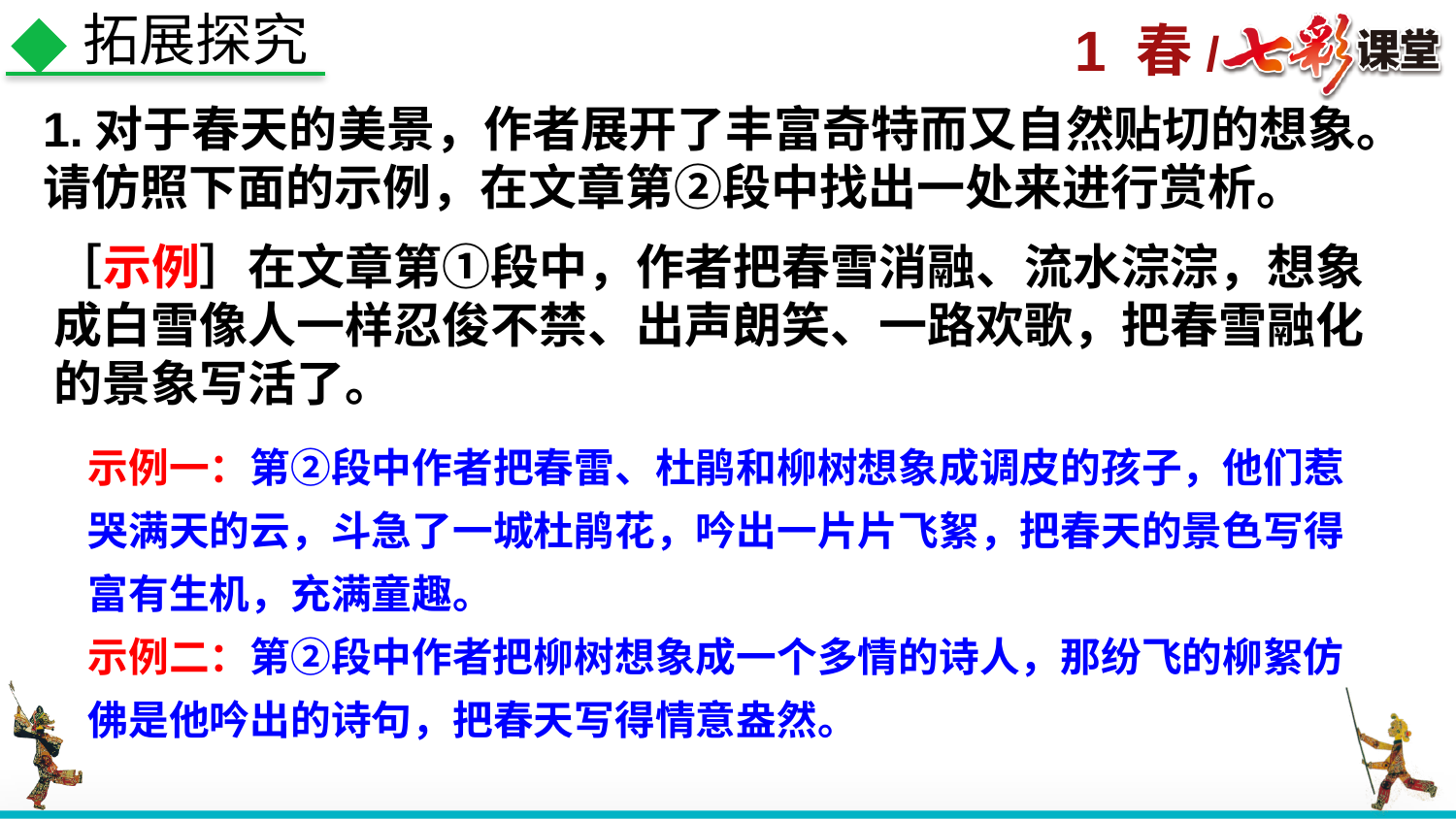

拓展探究

1.对于春天的美景，作者展开了丰富奇特而又自然贴切的想象。请仿照下面的示例，在文章第②段中找出一处来进行赏析。

［示例］在文章第①段中，作者把春雪消融、流水淙淙，想象成白雪像人一样忍俊不禁、出声朗笑、一路欢歌，把春雪融化的景象写活了。
示例一：第②段中作者把春雷、杜鹃和柳树想象成调皮的孩子，他们惹哭满天的云，斗急了一城杜鹃花，吟出一片片飞絮，把春天的景色写得富有生机，充满童趣。
示例二：第②段中作者把柳树想象成一个多情的诗人，那纷飞的柳絮仿佛是他吟出的诗句，把春天写得情意盎然。